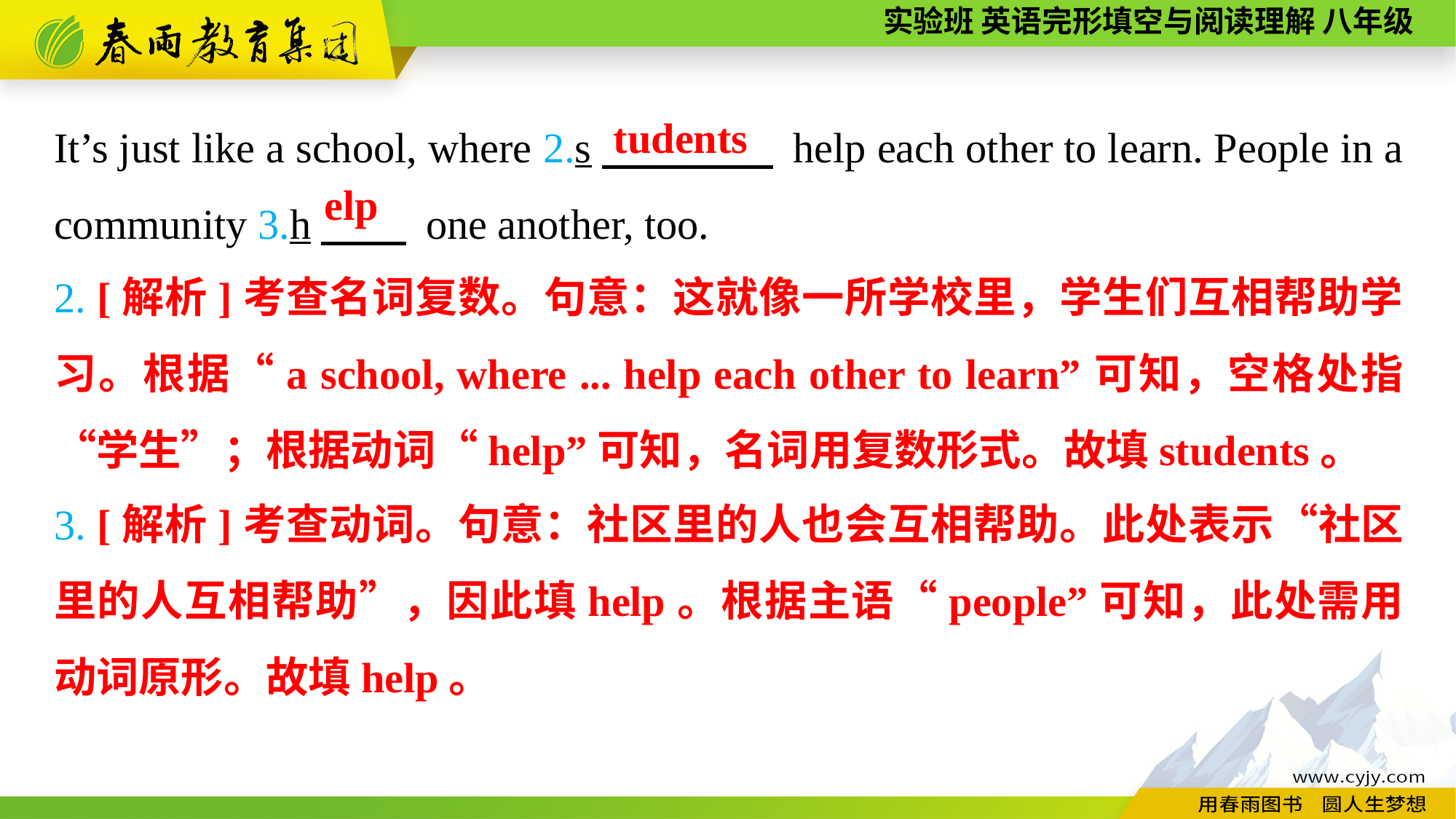

It’s just like a school, where 2.s　　　　 help each other to learn. People in a community 3.h　　 one another, too.
tudents
elp
2. [解析]考查名词复数。句意：这就像一所学校里，学生们互相帮助学习。根据“a school, where ... help each other to learn”可知，空格处指“学生”；根据动词“help”可知，名词用复数形式。故填students。
3. [解析]考查动词。句意：社区里的人也会互相帮助。此处表示“社区里的人互相帮助”，因此填help。根据主语“people”可知，此处需用动词原形。故填help。